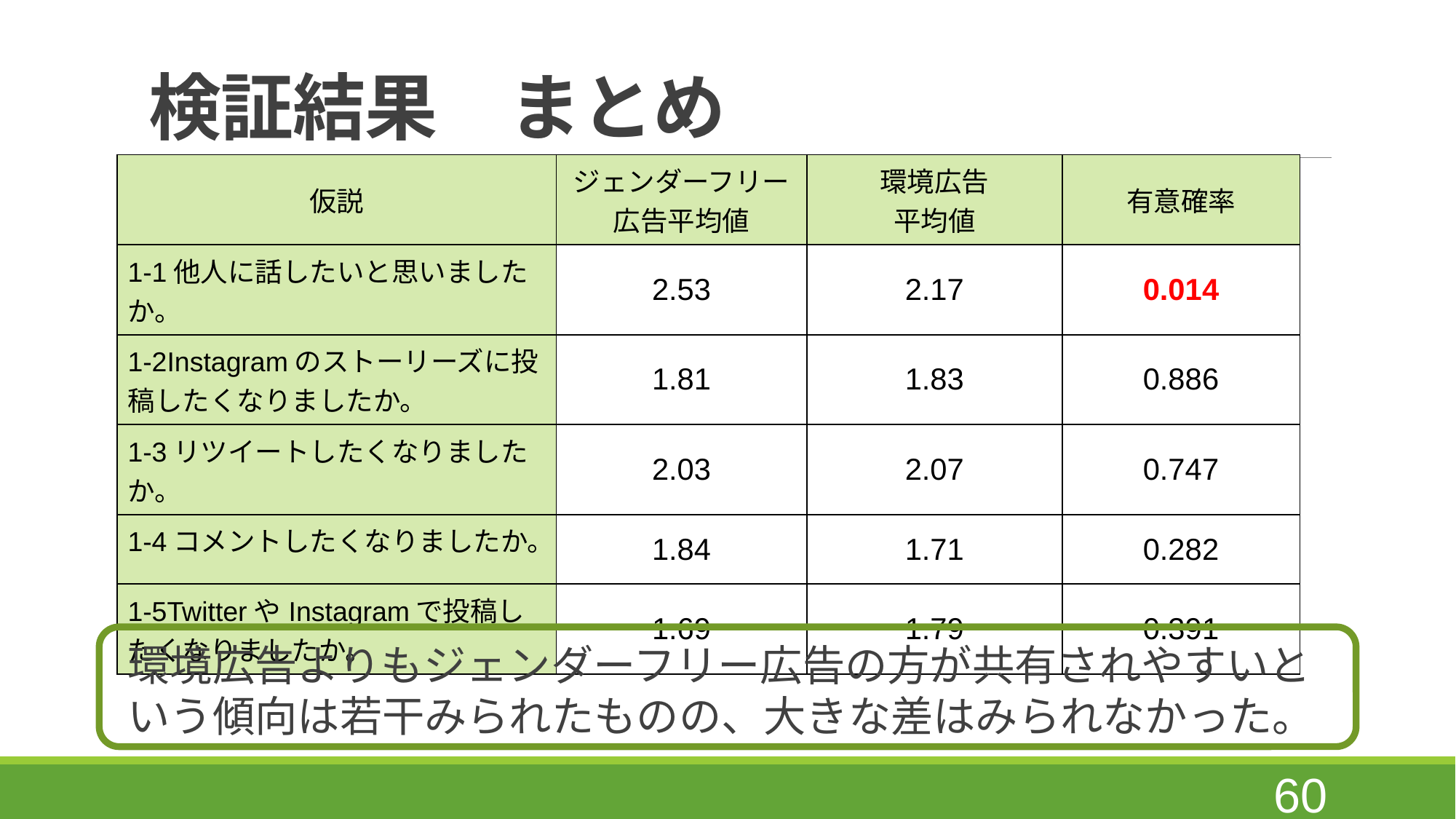

# 検証結果　まとめ
| 仮説 | ジェンダーフリー広告平均値 | 環境広告 平均値 | 有意確率 |
| --- | --- | --- | --- |
| 1-1他人に話したいと思いましたか。 | 2.53 | 2.17 | 0.014 |
| 1-2Instagramのストーリーズに投稿したくなりましたか。 | 1.81 | 1.83 | 0.886 |
| 1-3リツイートしたくなりましたか。 | 2.03 | 2.07 | 0.747 |
| 1-4コメントしたくなりましたか。 | 1.84 | 1.71 | 0.282 |
| 1-5TwitterやInstagramで投稿したくなりましたか。 | 1.69 | 1.79 | 0.391 |

環境広告よりもジェンダーフリー広告の方が共有されやすいという傾向は若干みられたものの、大きな差はみられなかった。
60